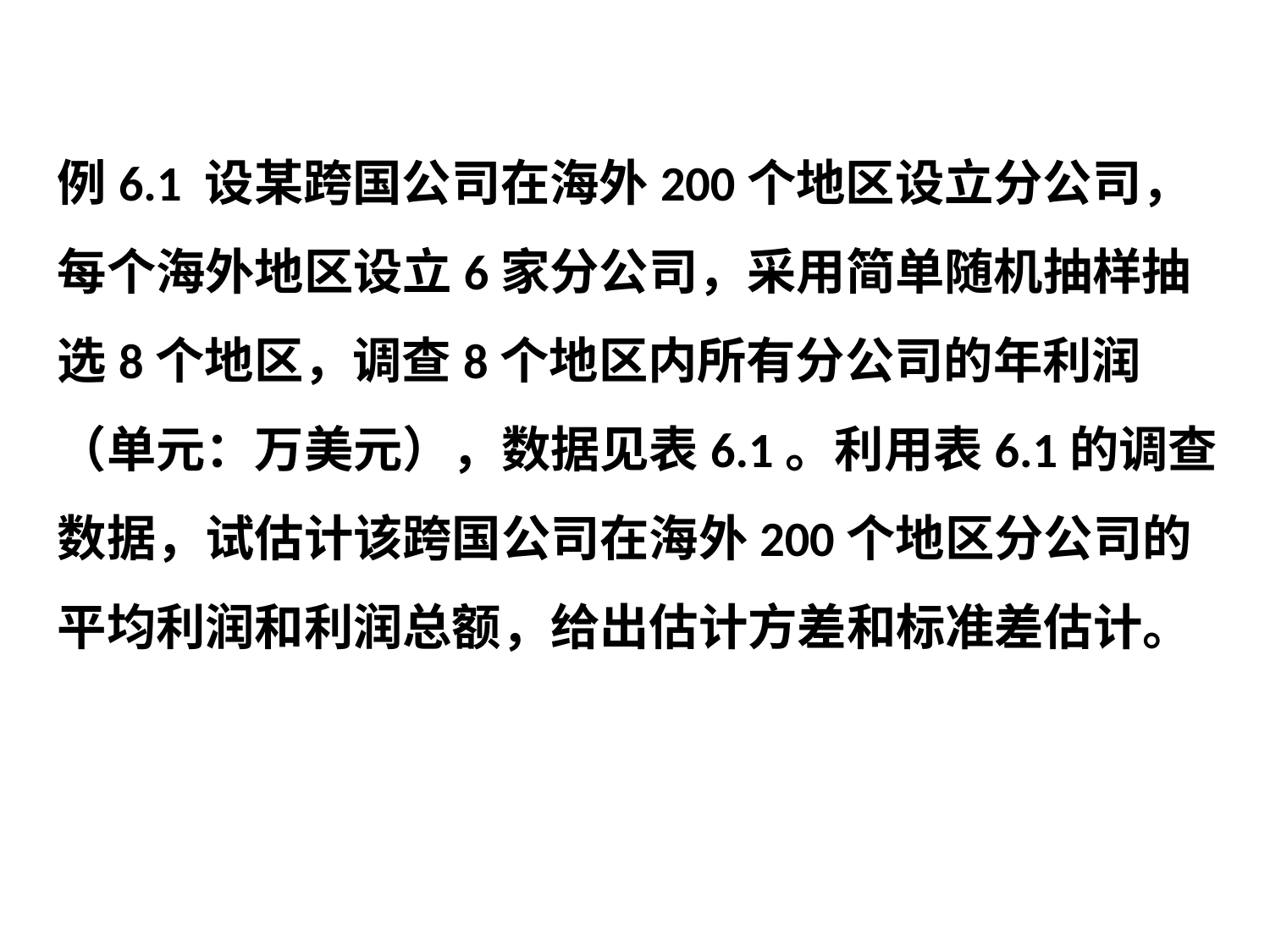

例6.1 设某跨国公司在海外200个地区设立分公司，每个海外地区设立6家分公司，采用简单随机抽样抽选8个地区，调查8个地区内所有分公司的年利润（单元：万美元），数据见表6.1。利用表6.1的调查数据，试估计该跨国公司在海外200个地区分公司的平均利润和利润总额，给出估计方差和标准差估计。